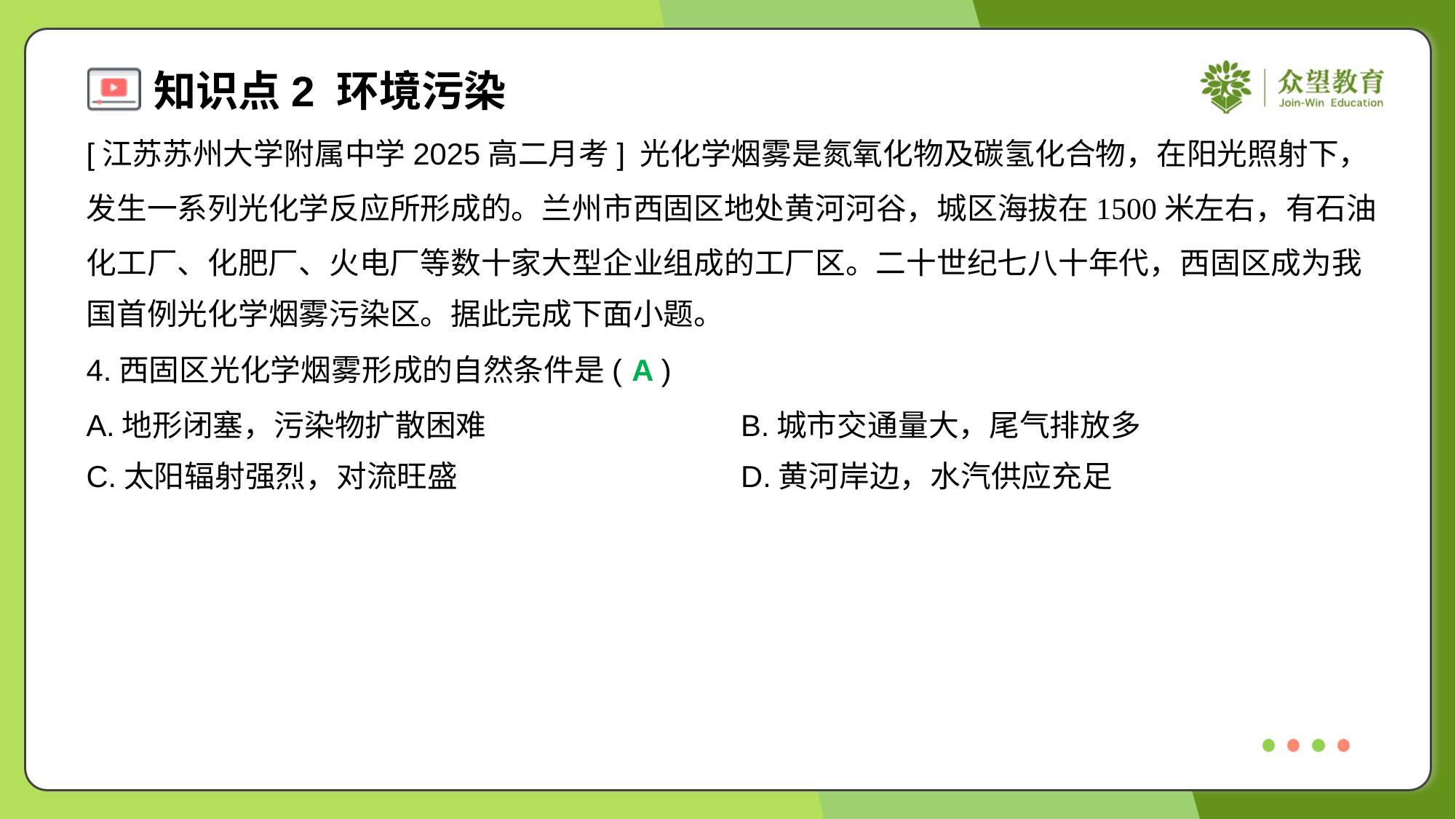

[江苏苏州大学附属中学2025高二月考] 光化学烟雾是氮氧化物及碳氢化合物，在阳光照射下，
发生一系列光化学反应所形成的。兰州市西固区地处黄河河谷，城区海拔在1500米左右，有石油
化工厂、化肥厂、火电厂等数十家大型企业组成的工厂区。二十世纪七八十年代，西固区成为我
国首例光化学烟雾污染区。据此完成下面小题。
4.西固区光化学烟雾形成的自然条件是(     )
A
A.地形闭塞，污染物扩散困难	B.城市交通量大，尾气排放多
C.太阳辐射强烈，对流旺盛	D.黄河岸边，水汽供应充足